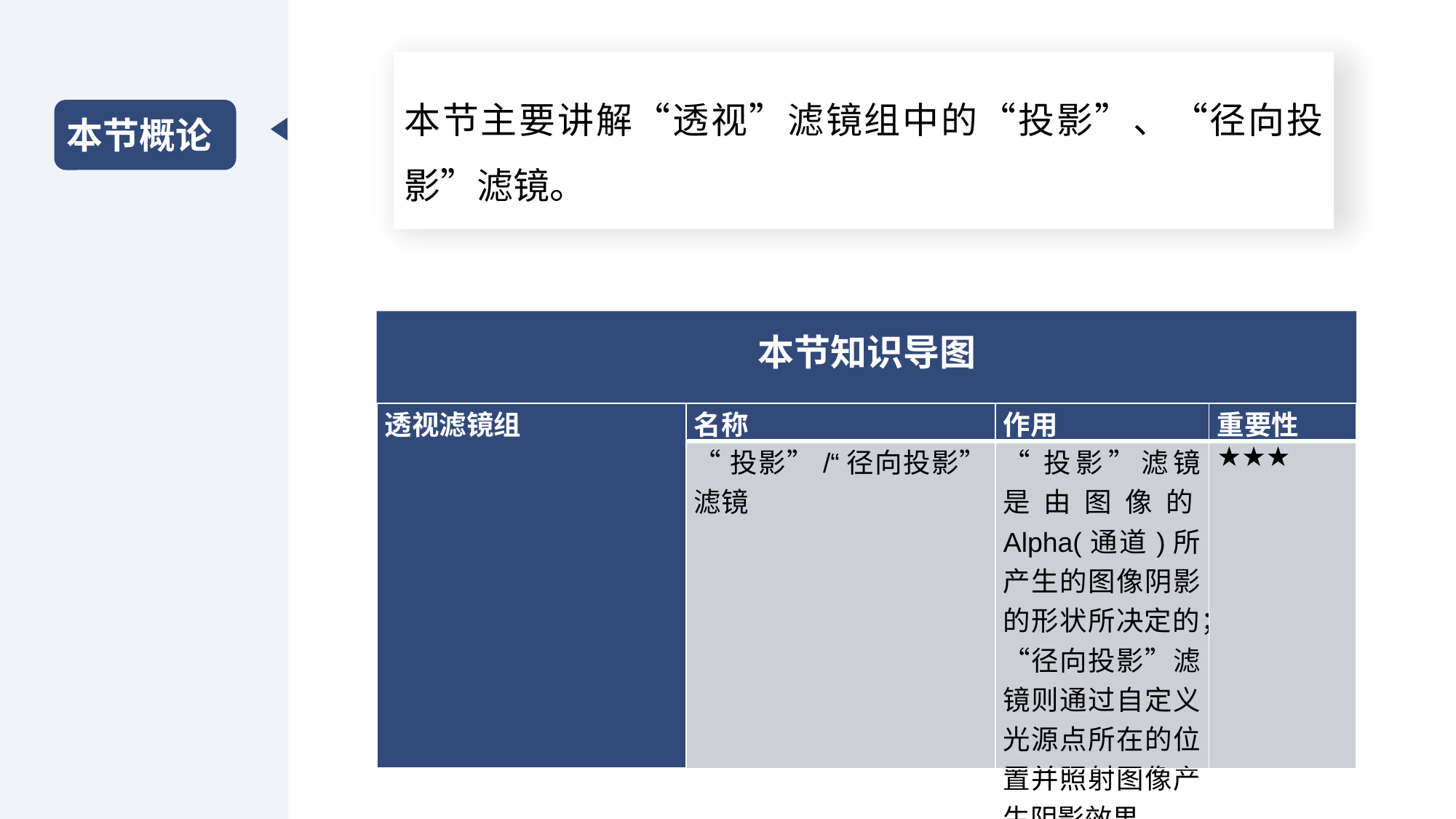

本节主要讲解“透视”滤镜组中的“投影”、“径向投影”滤镜。

本节概论

本节知识导图
| 透视滤镜组 | 名称 | 作用 | 重要性 |
| --- | --- | --- | --- |
|  | “投影”/“径向投影”滤镜 | “投影”滤镜是由图像的Alpha(通道)所产生的图像阴影的形状所决定的；“径向投影”滤镜则通过自定义光源点所在的位置并照射图像产生阴影效果 | ★★★ |